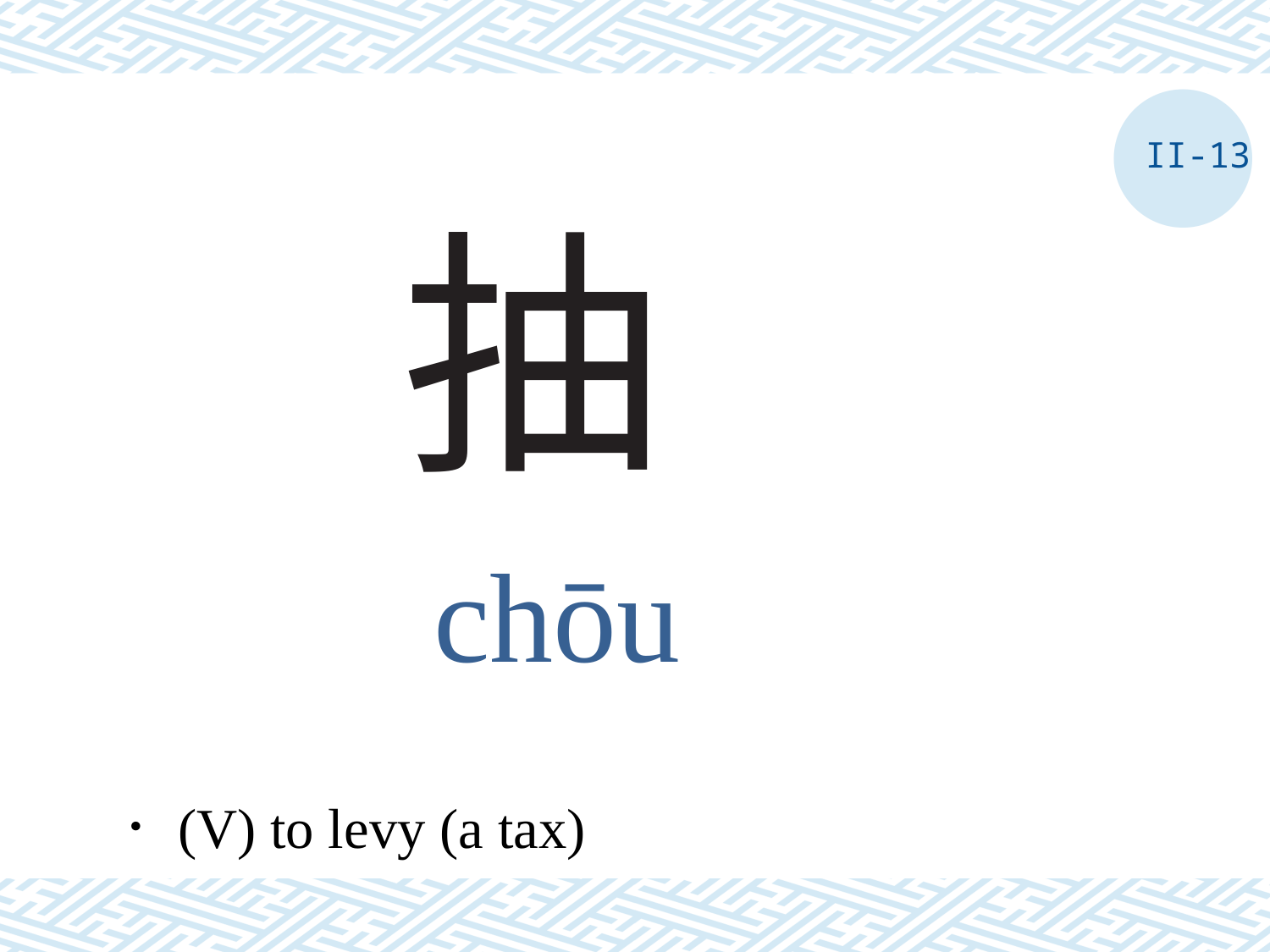

II-13

# 抽
chōu
．(V) to levy (a tax)